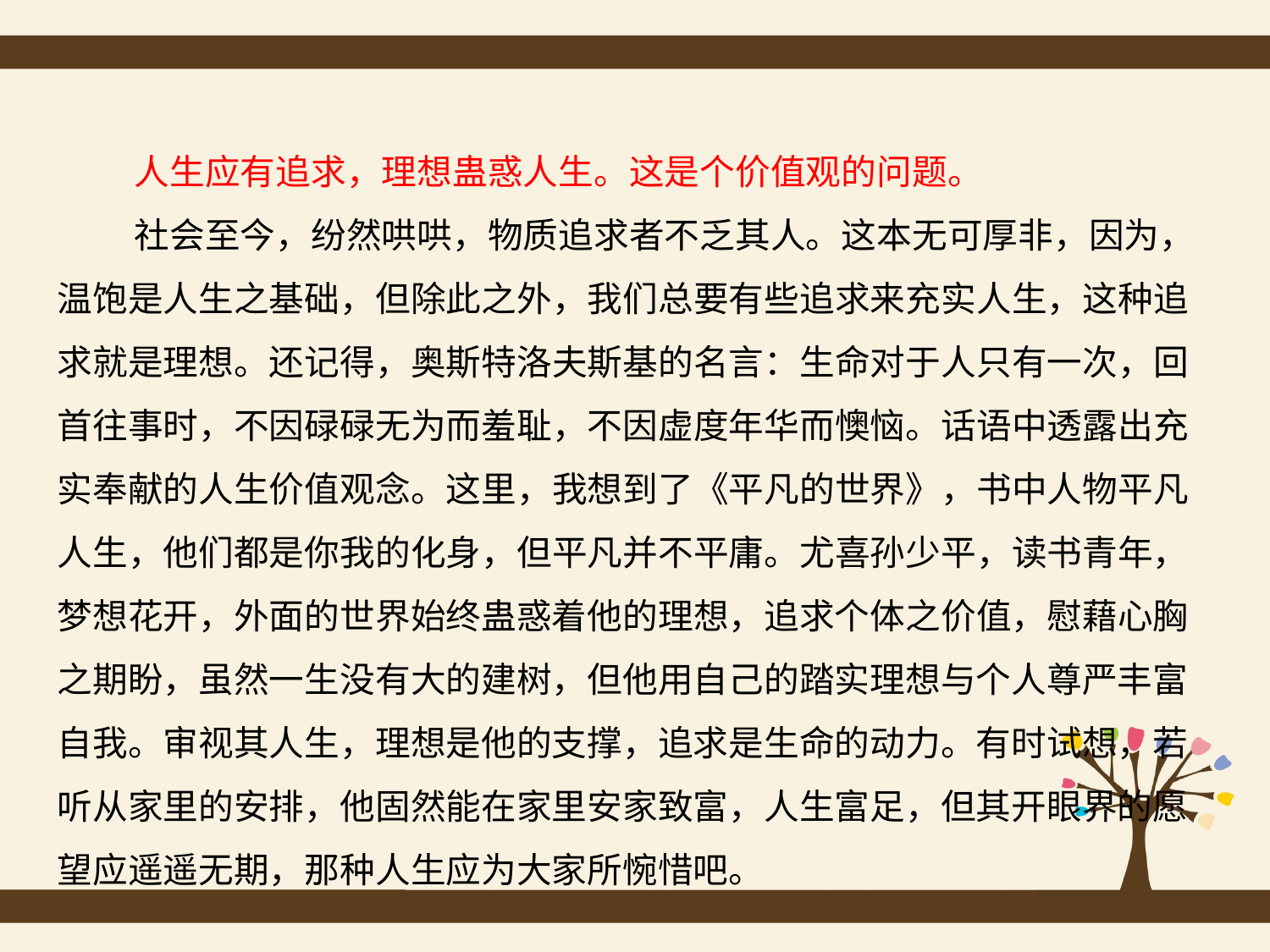

人生应有追求，理想蛊惑人生。这是个价值观的问题。
    社会至今，纷然哄哄，物质追求者不乏其人。这本无可厚非，因为，温饱是人生之基础，但除此之外，我们总要有些追求来充实人生，这种追求就是理想。还记得，奥斯特洛夫斯基的名言：生命对于人只有一次，回首往事时，不因碌碌无为而羞耻，不因虚度年华而懊恼。话语中透露出充实奉献的人生价值观念。这里，我想到了《平凡的世界》，书中人物平凡人生，他们都是你我的化身，但平凡并不平庸。尤喜孙少平，读书青年，梦想花开，外面的世界始终蛊惑着他的理想，追求个体之价值，慰藉心胸之期盼，虽然一生没有大的建树，但他用自己的踏实理想与个人尊严丰富自我。审视其人生，理想是他的支撑，追求是生命的动力。有时试想，若听从家里的安排，他固然能在家里安家致富，人生富足，但其开眼界的愿望应遥遥无期，那种人生应为大家所惋惜吧。